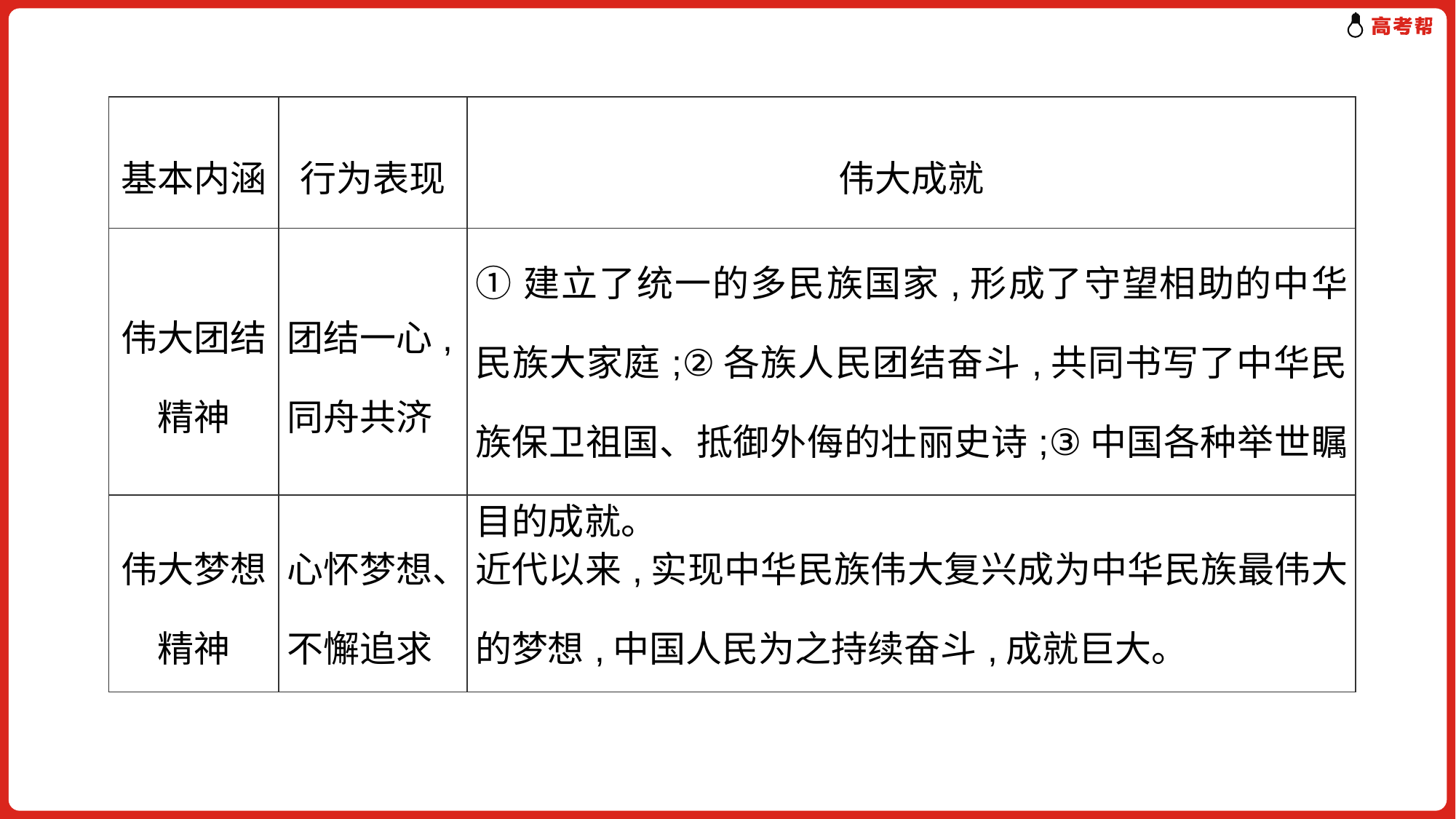

| 基本内涵 | 行为表现 | 伟大成就 |
| --- | --- | --- |
| 伟大团结精神 | 团结一心,同舟共济 | ①建立了统一的多民族国家,形成了守望相助的中华民族大家庭;②各族人民团结奋斗,共同书写了中华民族保卫祖国、抵御外侮的壮丽史诗;③中国各种举世瞩目的成就。 |
| 伟大梦想精神 | 心怀梦想、不懈追求 | 近代以来,实现中华民族伟大复兴成为中华民族最伟大的梦想,中国人民为之持续奋斗,成就巨大。 |